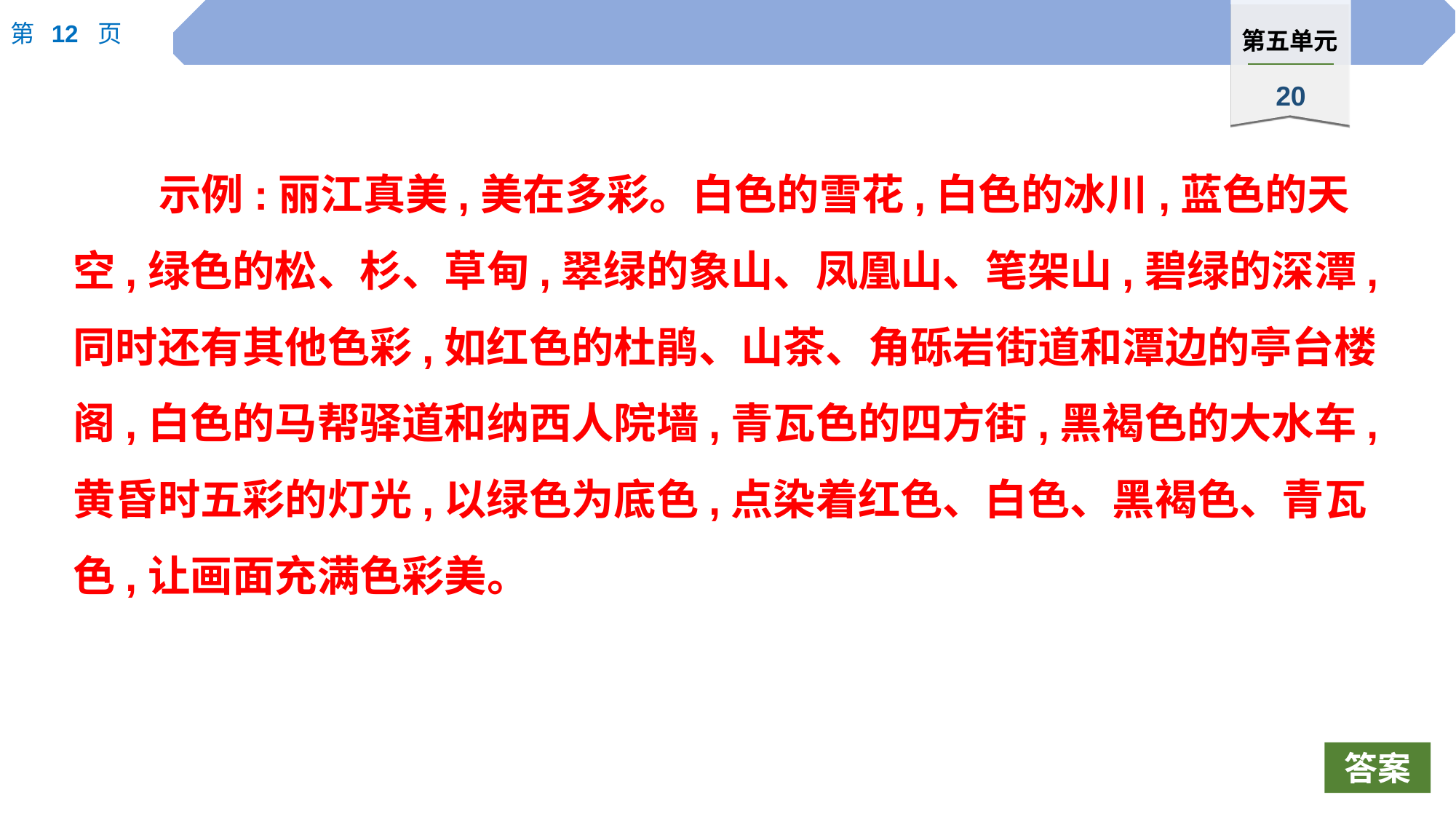

示例:丽江真美,美在多彩。白色的雪花,白色的冰川,蓝色的天空,绿色的松、杉、草甸,翠绿的象山、凤凰山、笔架山,碧绿的深潭,同时还有其他色彩,如红色的杜鹃、山茶、角砾岩街道和潭边的亭台楼阁,白色的马帮驿道和纳西人院墙,青瓦色的四方街,黑褐色的大水车,黄昏时五彩的灯光,以绿色为底色,点染着红色、白色、黑褐色、青瓦色,让画面充满色彩美。
答案